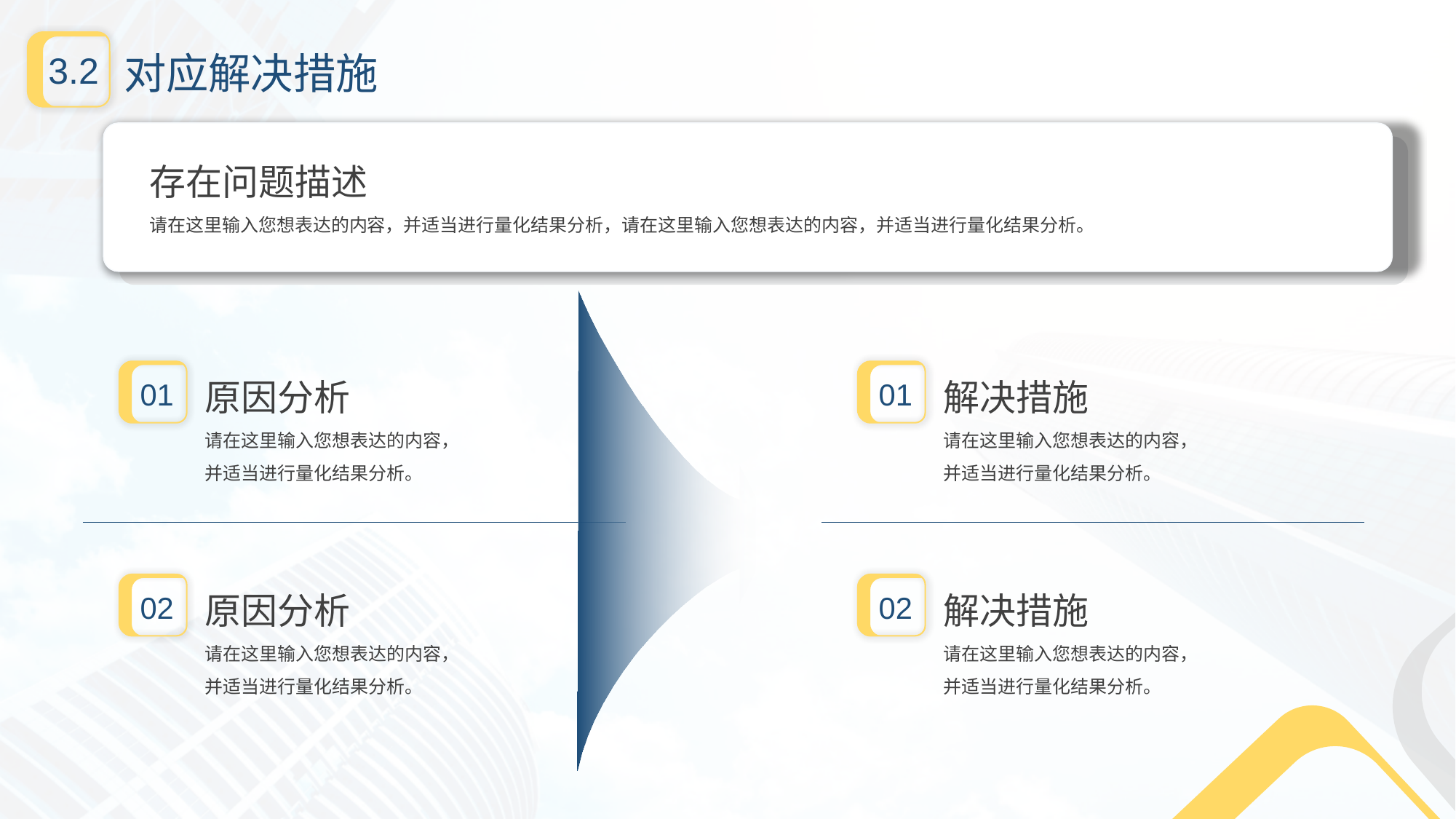

对应解决措施
3.2

存在问题描述
请在这里输入您想表达的内容，并适当进行量化结果分析，请在这里输入您想表达的内容，并适当进行量化结果分析。
原因分析
请在这里输入您想表达的内容，
并适当进行量化结果分析。
解决措施
请在这里输入您想表达的内容，
并适当进行量化结果分析。

01

01

原因分析
请在这里输入您想表达的内容，
并适当进行量化结果分析。
解决措施
请在这里输入您想表达的内容，
并适当进行量化结果分析。

02

02